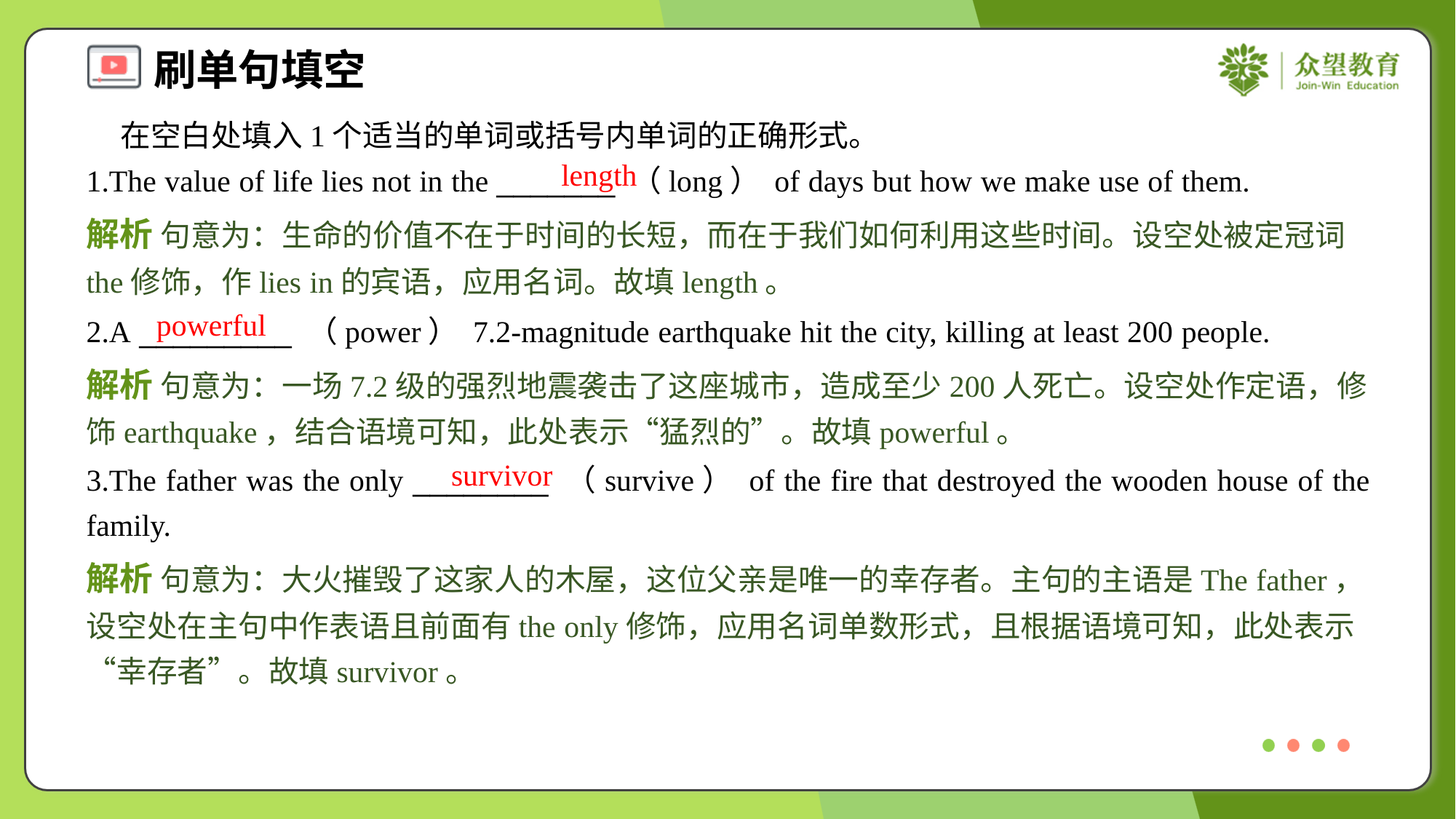

在空白处填入1个适当的单词或括号内单词的正确形式。
1.The value of life lies not in the _______ （long） of days but how we make use of them.
length
解析 句意为：生命的价值不在于时间的长短，而在于我们如何利用这些时间。设空处被定冠词the修饰，作lies in的宾语，应用名词。故填length。
powerful
2.A _________ （power） 7.2-magnitude earthquake hit the city, killing at least 200 people.
解析 句意为：一场7.2级的强烈地震袭击了这座城市，造成至少200人死亡。设空处作定语，修饰earthquake，结合语境可知，此处表示“猛烈的”。故填powerful。
survivor
3.The father was the only ________ （survive） of the fire that destroyed the wooden house of the family.
解析 句意为：大火摧毁了这家人的木屋，这位父亲是唯一的幸存者。主句的主语是The father，设空处在主句中作表语且前面有the only修饰，应用名词单数形式，且根据语境可知，此处表示“幸存者”。故填survivor。